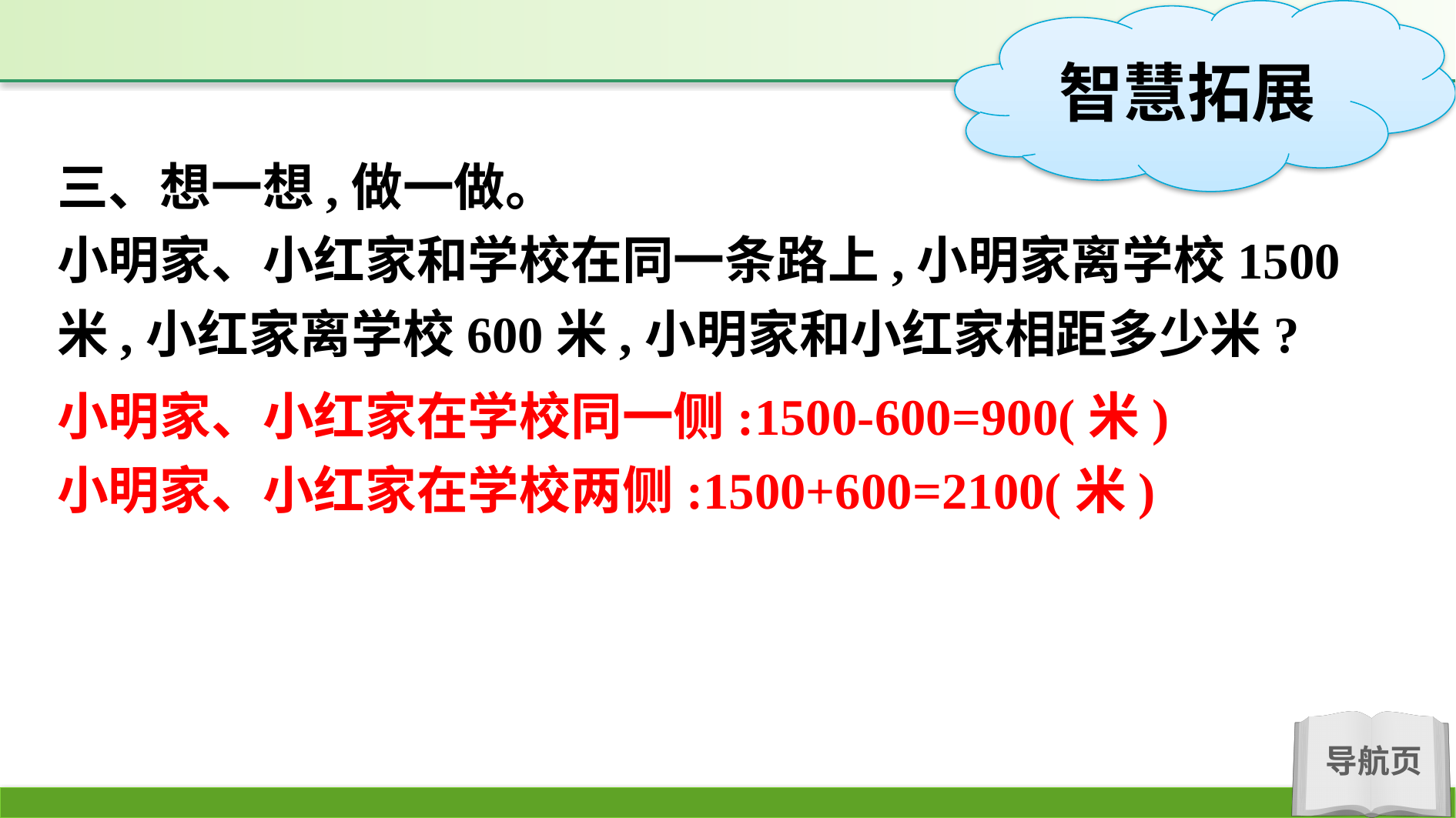

三、想一想,做一做。
小明家、小红家和学校在同一条路上,小明家离学校1500米,小红家离学校600米,小明家和小红家相距多少米?
小明家、小红家在学校同一侧:1500-600=900(米)
小明家、小红家在学校两侧:1500+600=2100(米)